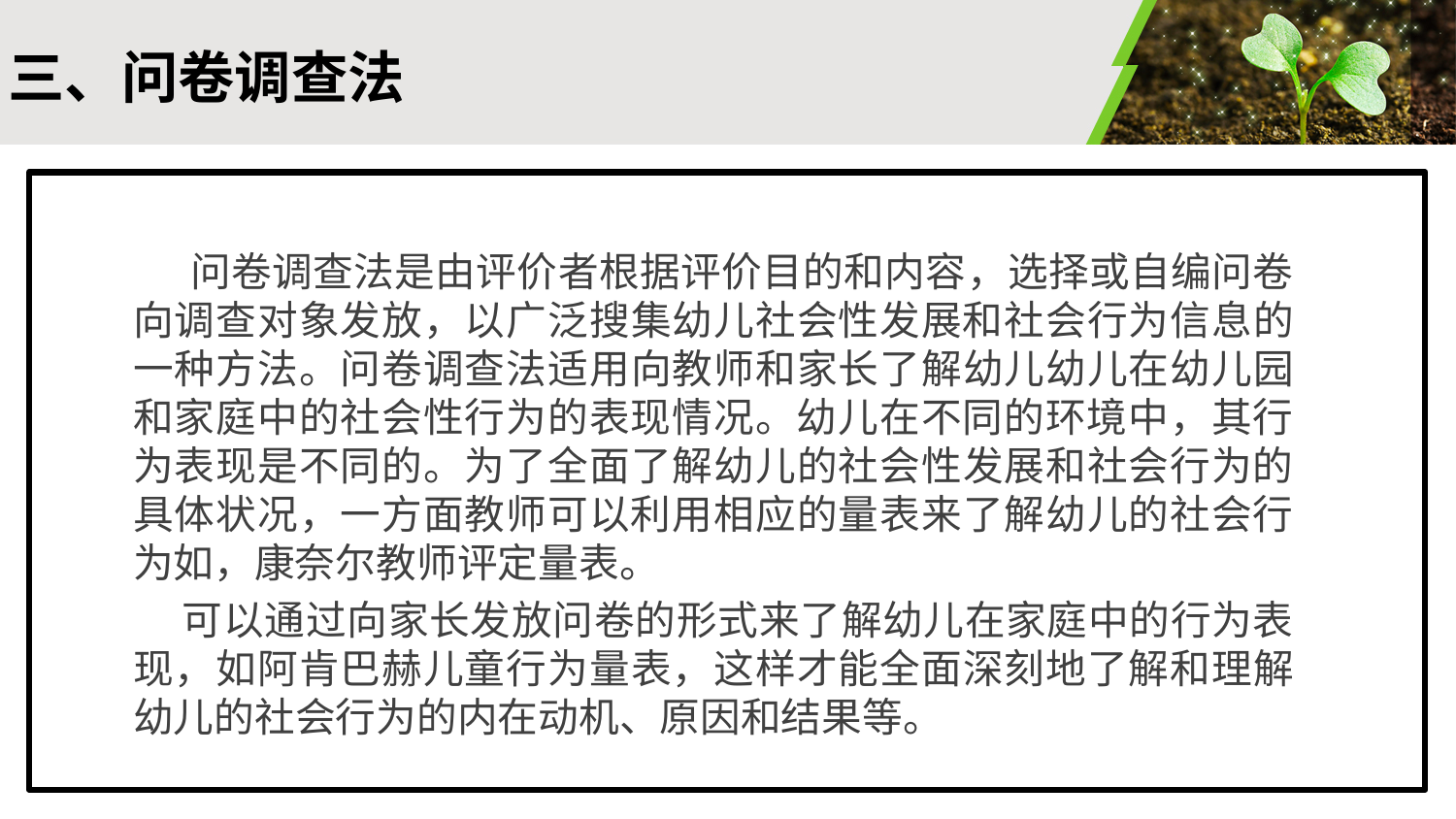

三、问卷调查法

    问卷调查法是由评价者根据评价目的和内容，选择或自编问卷向调查对象发放，以广泛搜集幼儿社会性发展和社会行为信息的一种方法。问卷调查法适用向教师和家长了解幼儿幼儿在幼儿园和家庭中的社会性行为的表现情况。幼儿在不同的环境中，其行为表现是不同的。为了全面了解幼儿的社会性发展和社会行为的具体状况，一方面教师可以利用相应的量表来了解幼儿的社会行为如，康奈尔教师评定量表。
    可以通过向家长发放问卷的形式来了解幼儿在家庭中的行为表现，如阿肯巴赫儿童行为量表，这样才能全面深刻地了解和理解幼儿的社会行为的内在动机、原因和结果等。